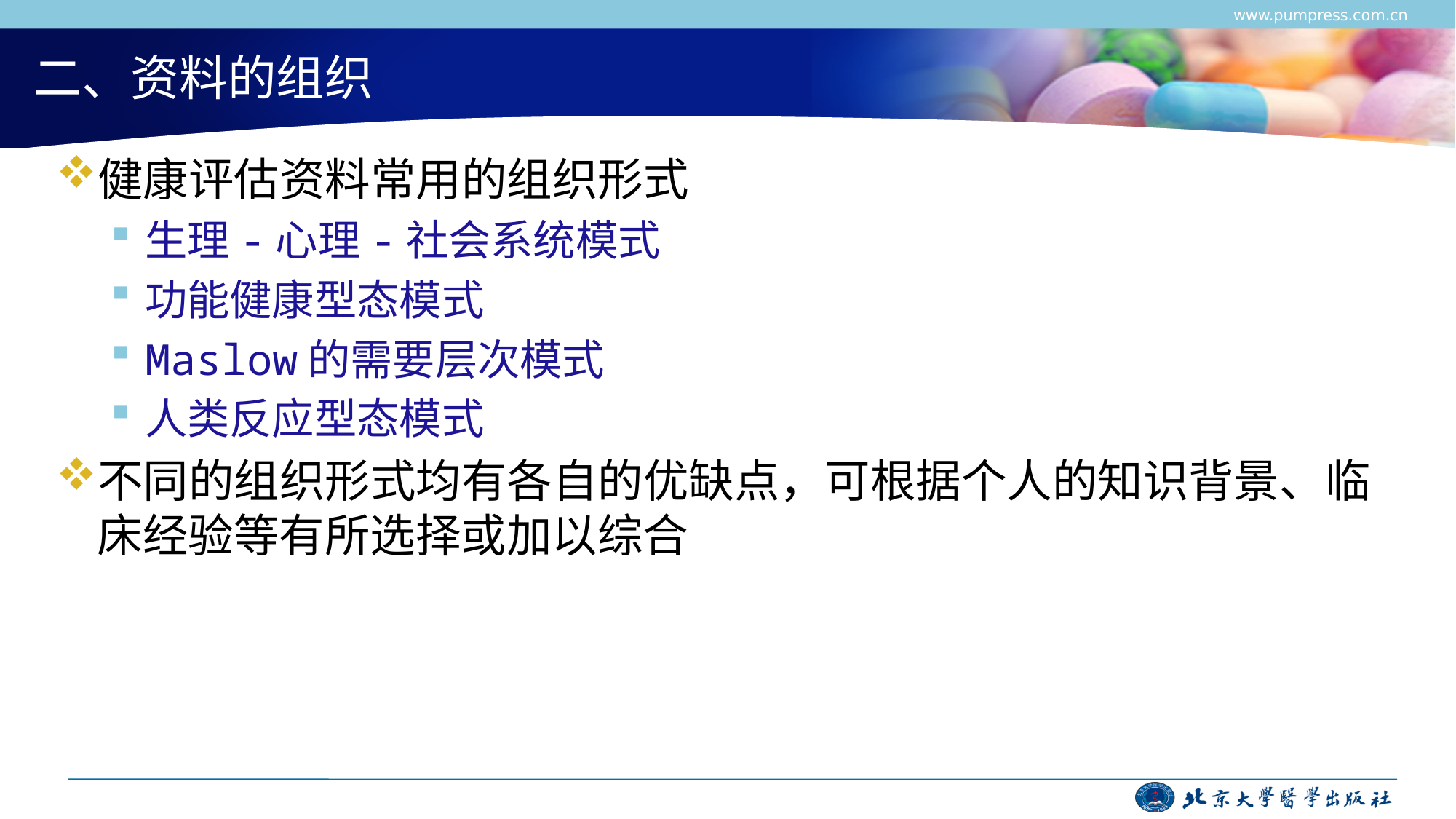

www.pumpress.com.cn
# 二、资料的组织
健康评估资料常用的组织形式
生理-心理-社会系统模式
功能健康型态模式
Maslow的需要层次模式
人类反应型态模式
不同的组织形式均有各自的优缺点，可根据个人的知识背景、临床经验等有所选择或加以综合